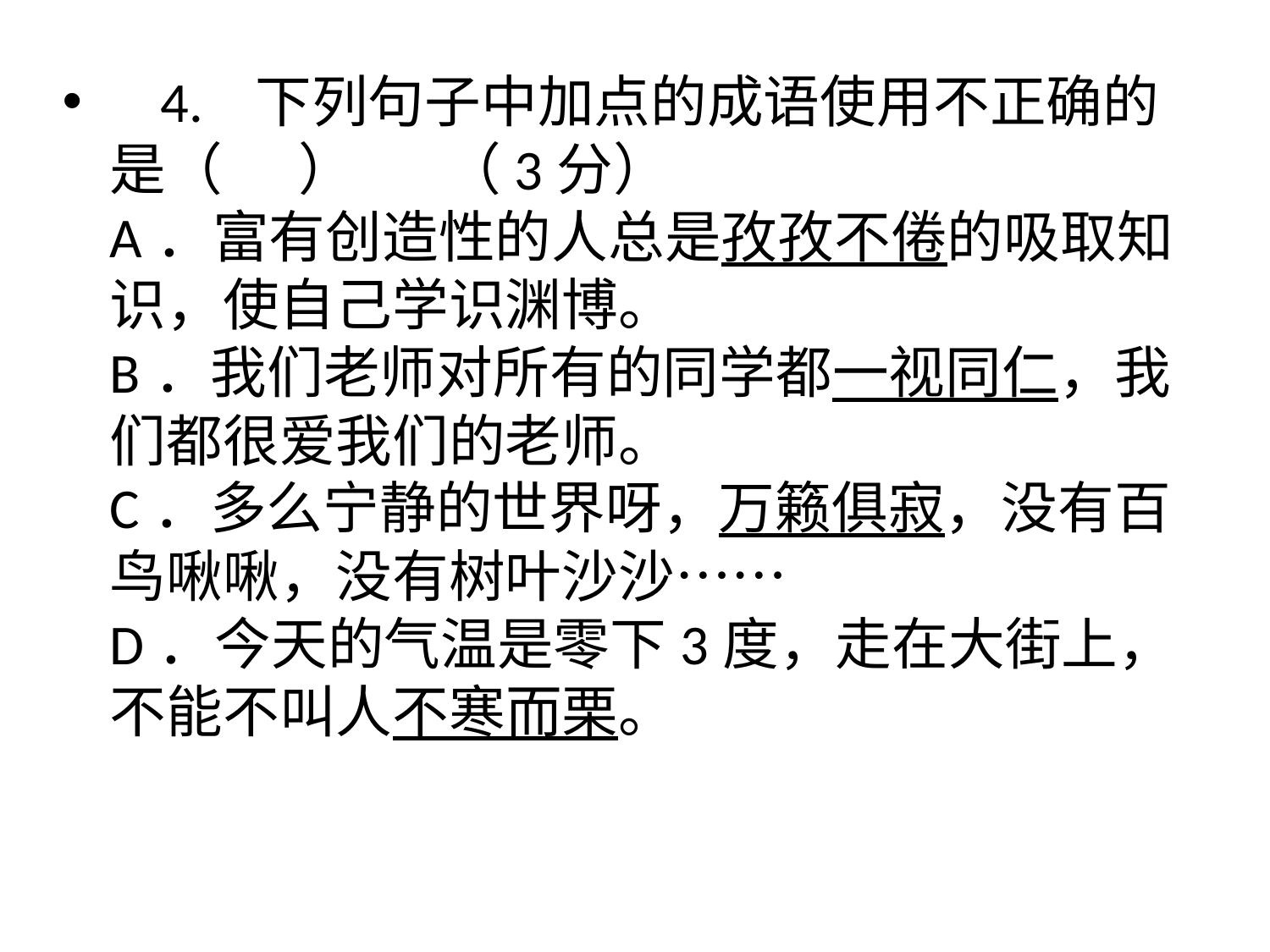

4.   下列句子中加点的成语使用不正确的  是（      ）       （3分）
A．富有创造性的人总是孜孜不倦的吸取知识，使自己学识渊博。
B．我们老师对所有的同学都一视同仁，我们都很爱我们的老师。
C．多么宁静的世界呀，万籁俱寂，没有百鸟啾啾，没有树叶沙沙……
D．今天的气温是零下3度，走在大街上，不能不叫人不寒而栗。